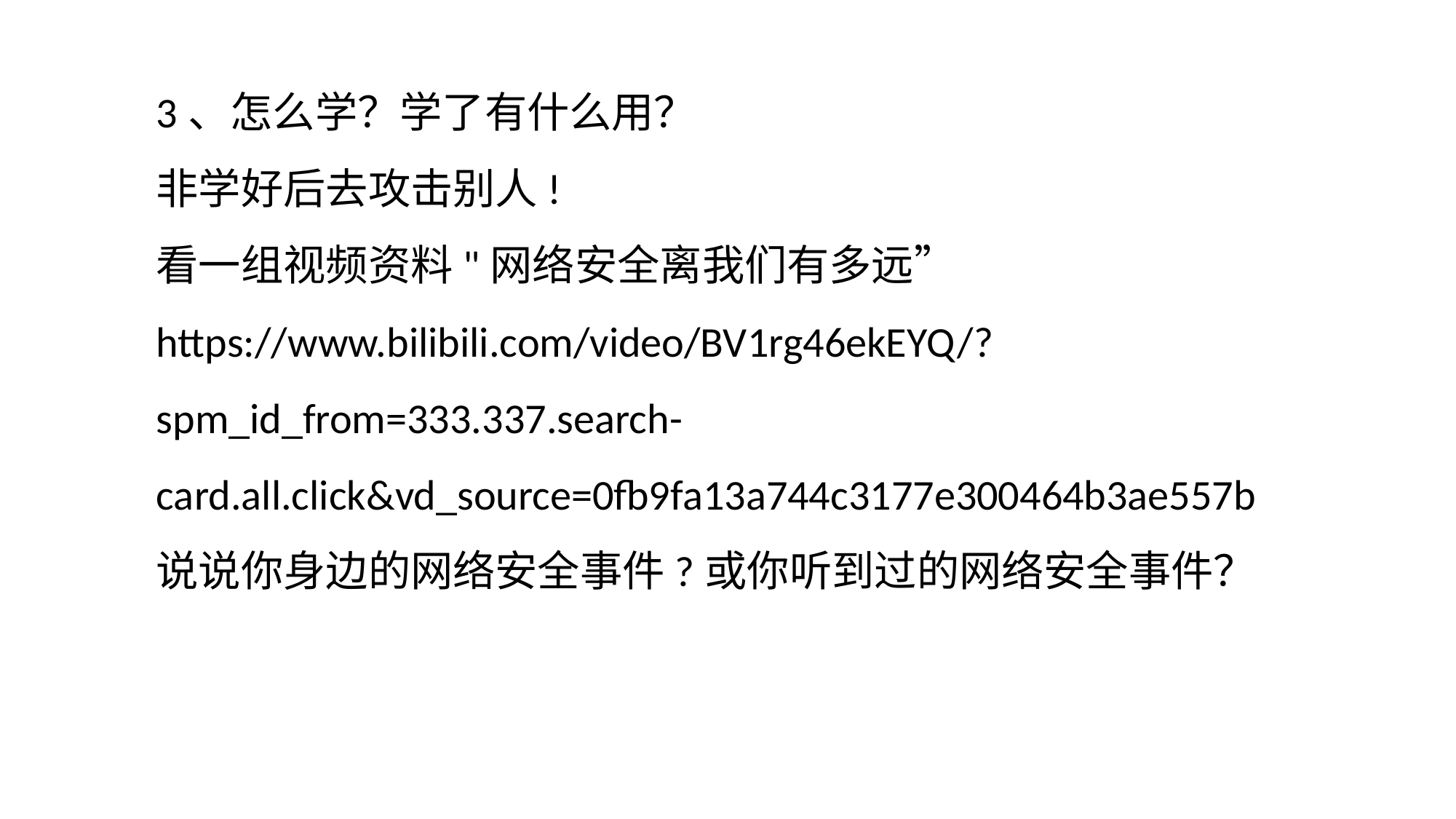

3、怎么学？学了有什么用？
非学好后去攻击别人!
看一组视频资料"网络安全离我们有多远”
https://www.bilibili.com/video/BV1rg46ekEYQ/?spm_id_from=333.337.search-card.all.click&vd_source=0fb9fa13a744c3177e300464b3ae557b
说说你身边的网络安全事件?或你听到过的网络安全事件？